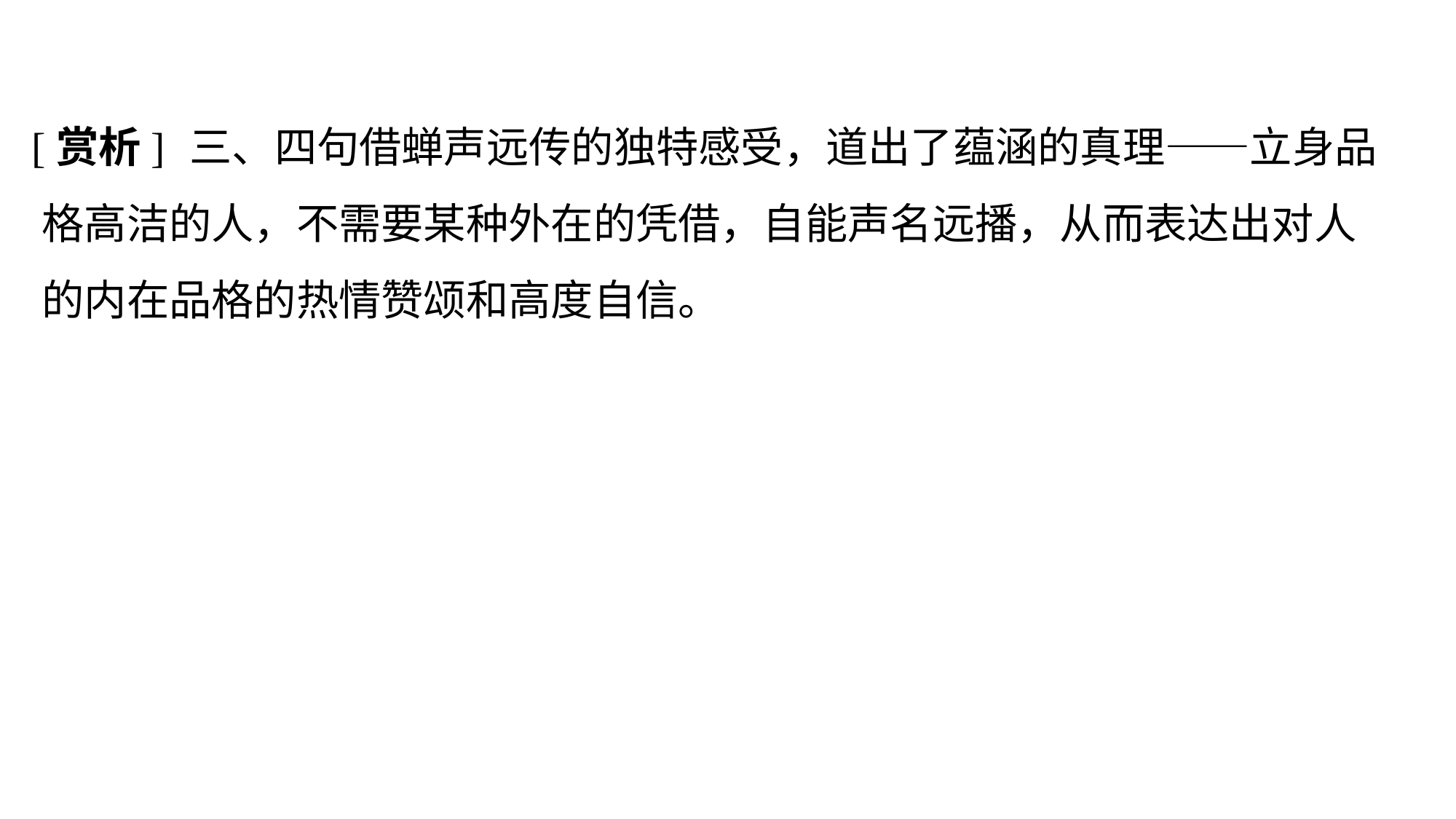

[赏析]
	   三、四句借蝉声远传的独特感受，道出了蕴涵的真理——立身品格高洁的人，不需要某种外在的凭借，自能声名远播，从而表达出对人的内在品格的热情赞颂和高度自信。